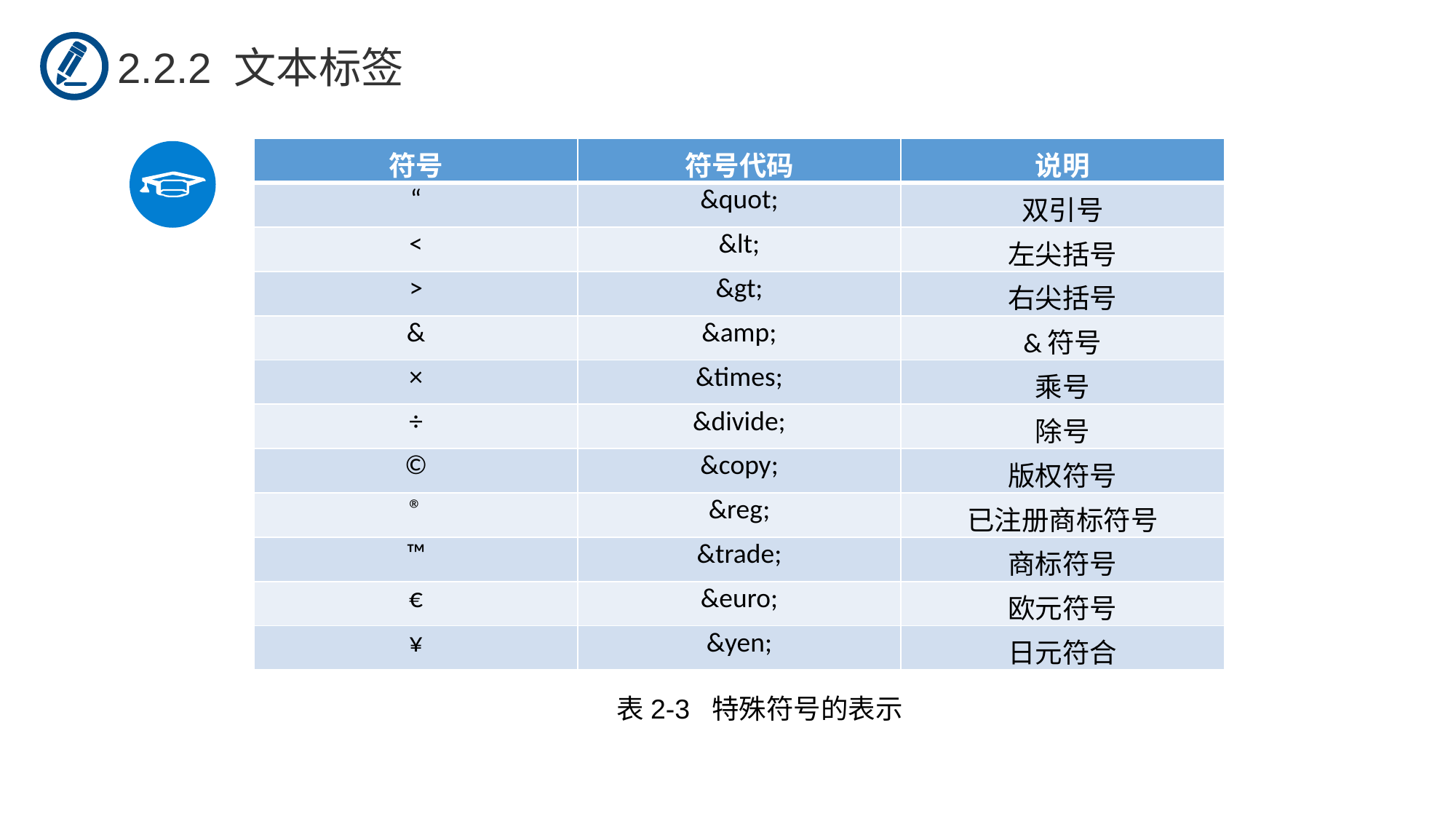

2.2.2 文本标签
| 符号 | 符号代码 | 说明 |
| --- | --- | --- |
| “ | &quot; | 双引号 |
| < | &lt; | 左尖括号 |
| > | &gt; | 右尖括号 |
| & | &amp; | &符号 |
| × | &times; | 乘号 |
| ÷ | &divide; | 除号 |
| © | &copy; | 版权符号 |
| ® | &reg; | 已注册商标符号 |
| ™ | &trade; | 商标符号 |
| € | &euro; | 欧元符号 |
| ¥ | &yen; | 日元符合 |

表2-3  特殊符号的表示